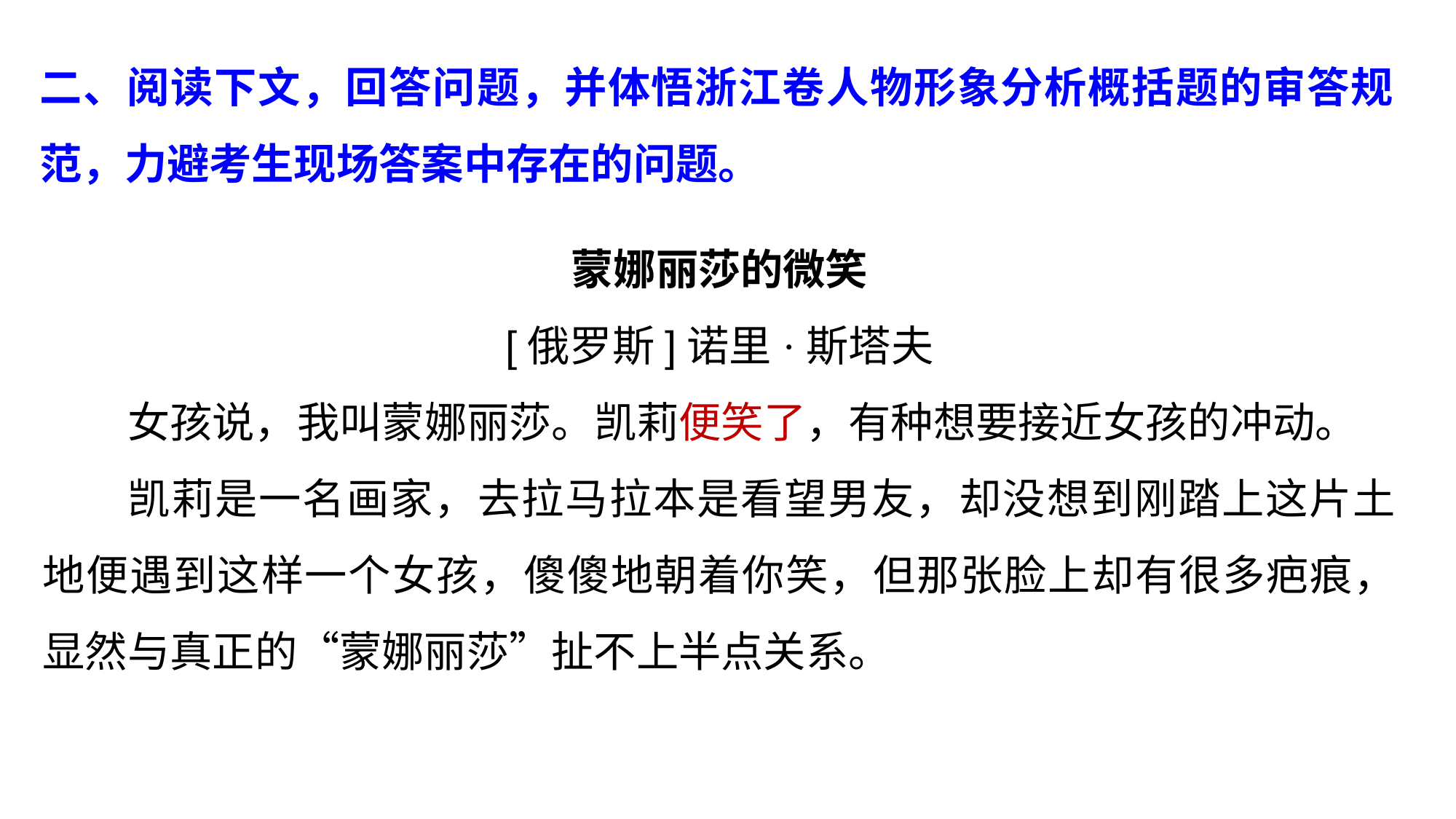

二、阅读下文，回答问题，并体悟浙江卷人物形象分析概括题的审答规范，力避考生现场答案中存在的问题。
蒙娜丽莎的微笑
[俄罗斯]诺里·斯塔夫
女孩说，我叫蒙娜丽莎。凯莉便笑了，有种想要接近女孩的冲动。
凯莉是一名画家，去拉马拉本是看望男友，却没想到刚踏上这片土地便遇到这样一个女孩，傻傻地朝着你笑，但那张脸上却有很多疤痕，显然与真正的“蒙娜丽莎”扯不上半点关系。